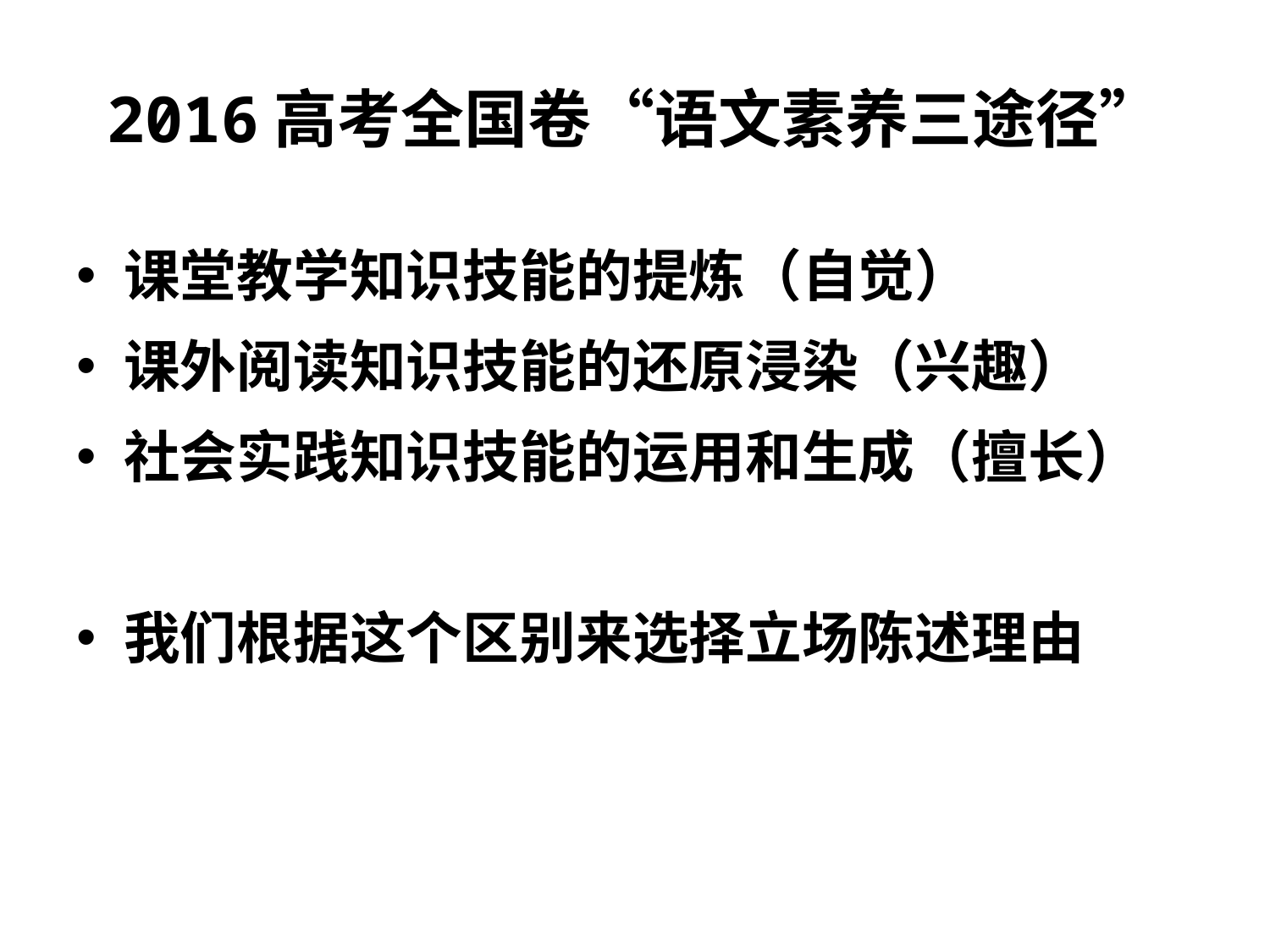

# 2016高考全国卷“语文素养三途径”
课堂教学知识技能的提炼（自觉）
课外阅读知识技能的还原浸染（兴趣）
社会实践知识技能的运用和生成（擅长）

我们根据这个区别来选择立场陈述理由